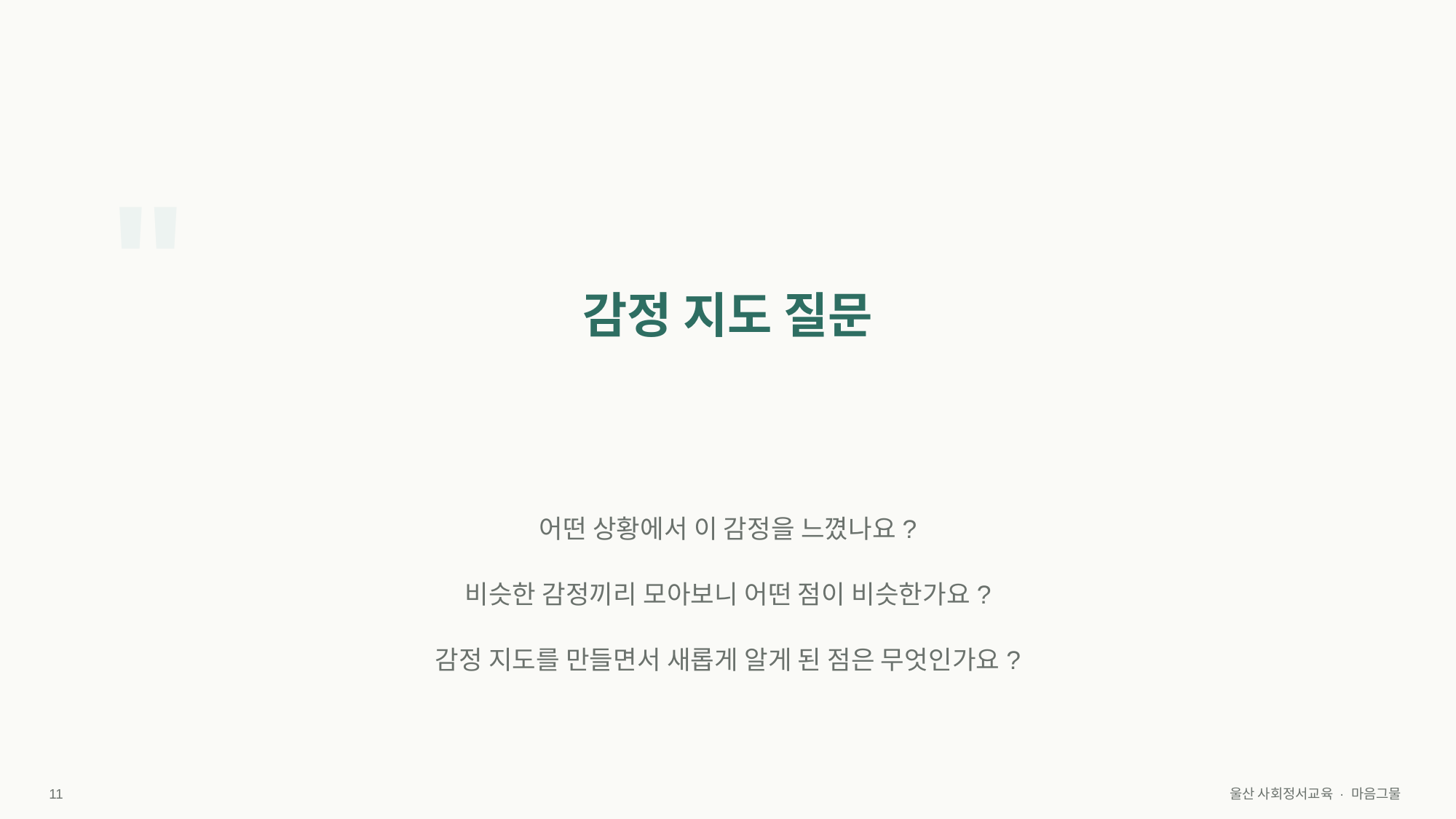

"
감정 지도 질문
어떤 상황에서 이 감정을 느꼈나요?
비슷한 감정끼리 모아보니 어떤 점이 비슷한가요?
감정 지도를 만들면서 새롭게 알게 된 점은 무엇인가요?
11
울산 사회정서교육 · 마음그물